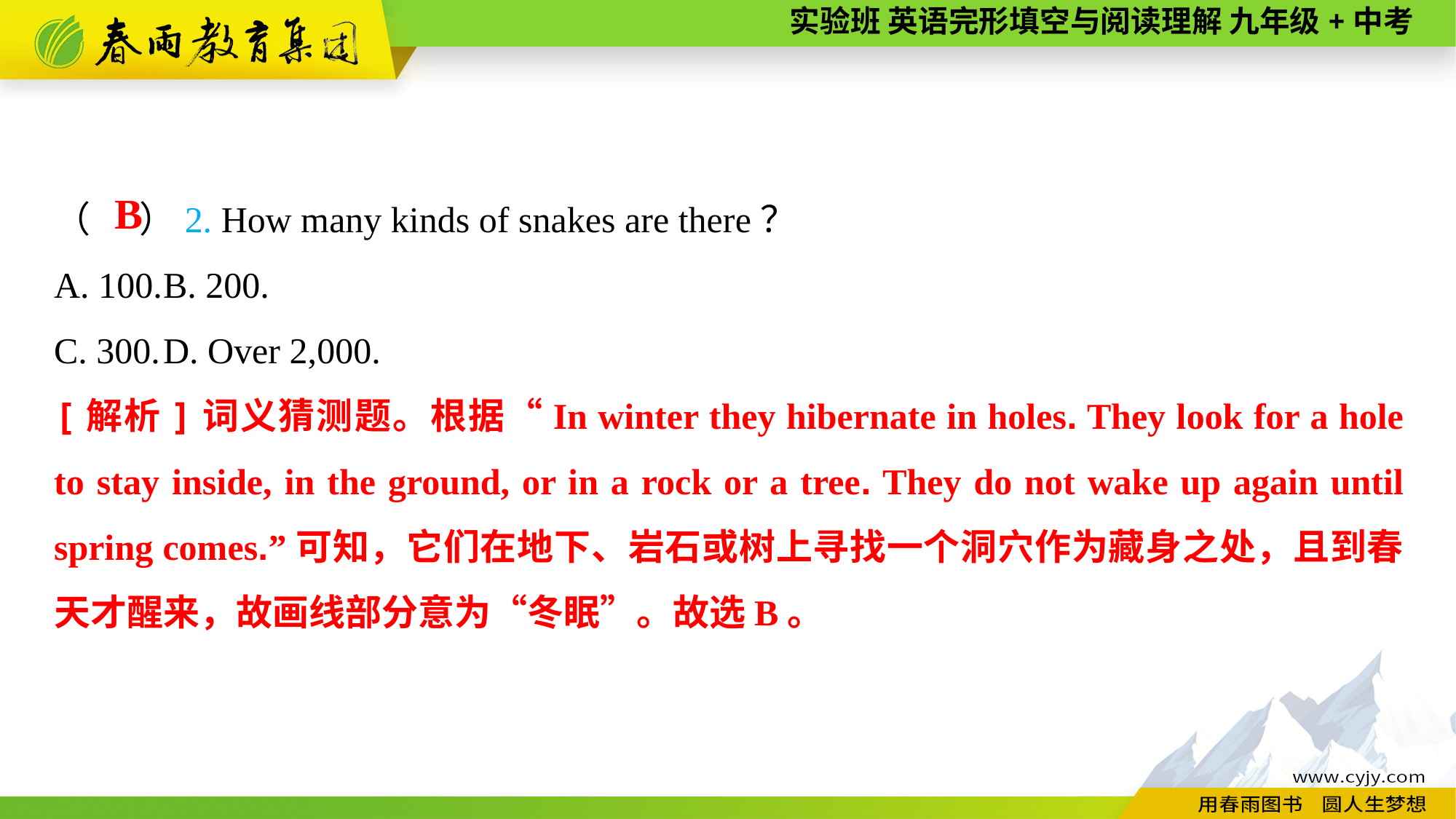

（      ）2. How many kinds of snakes are there？
A. 100.	B. 200.
C. 300.	D. Over 2,000.
B
[解析]词义猜测题。根据“In winter they hibernate in holes. They look for a hole to stay inside, in the ground, or in a rock or a tree. They do not wake up again until spring comes.”可知，它们在地下、岩石或树上寻找一个洞穴作为藏身之处，且到春天才醒来，故画线部分意为“冬眠”。故选B。